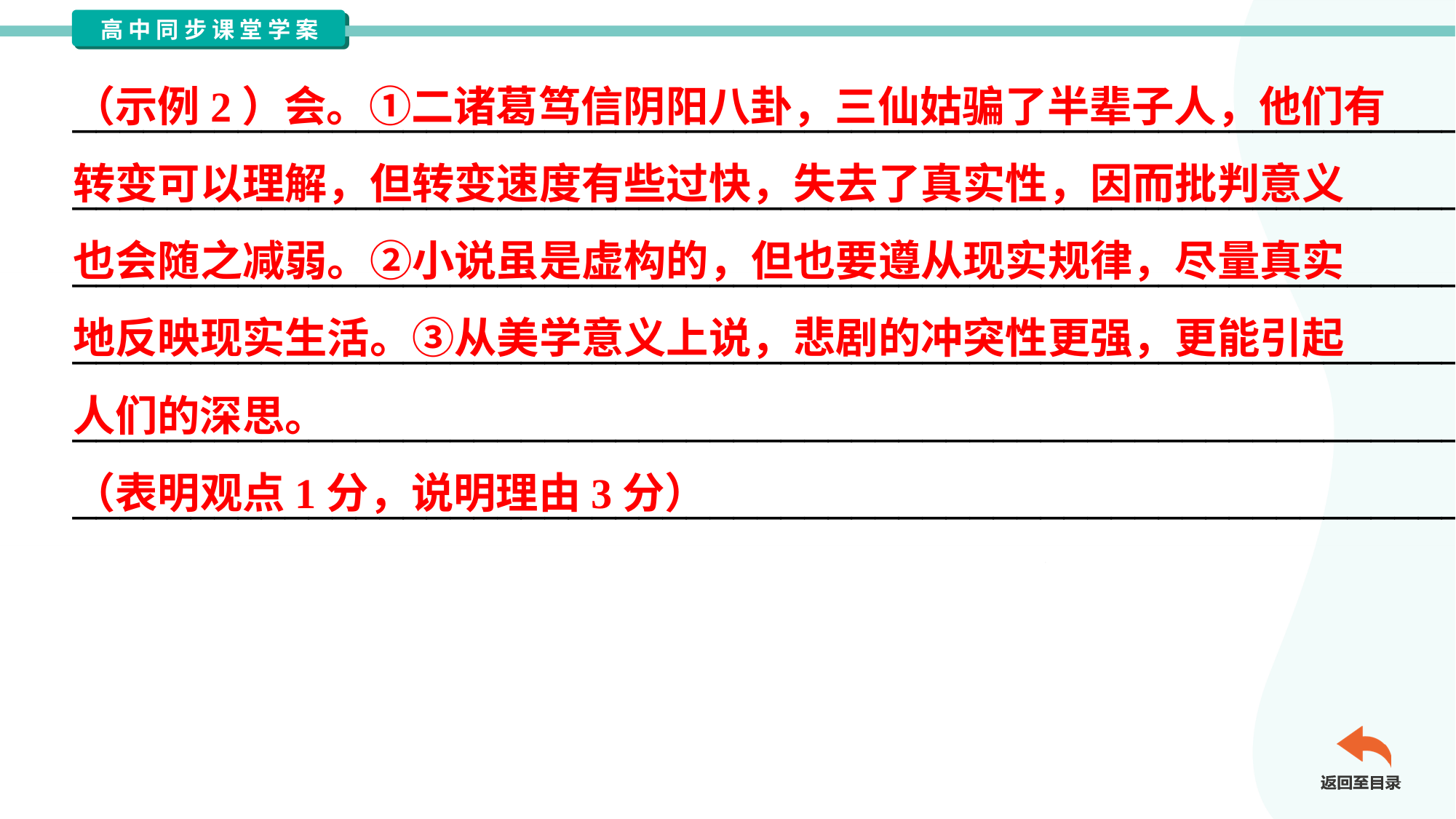

（示例2）会。①二诸葛笃信阴阳八卦，三仙姑骗了半辈子人，他们有
转变可以理解，但转变速度有些过快，失去了真实性，因而批判意义
也会随之减弱。②小说虽是虚构的，但也要遵从现实规律，尽量真实
地反映现实生活。③从美学意义上说，悲剧的冲突性更强，更能引起
人们的深思。
（表明观点1分，说明理由3分）
_____________________________________________________________
_____________________________________________________________
_____________________________________________________________
_____________________________________________________________
_____________________________________________________________
_____________________________________________________________